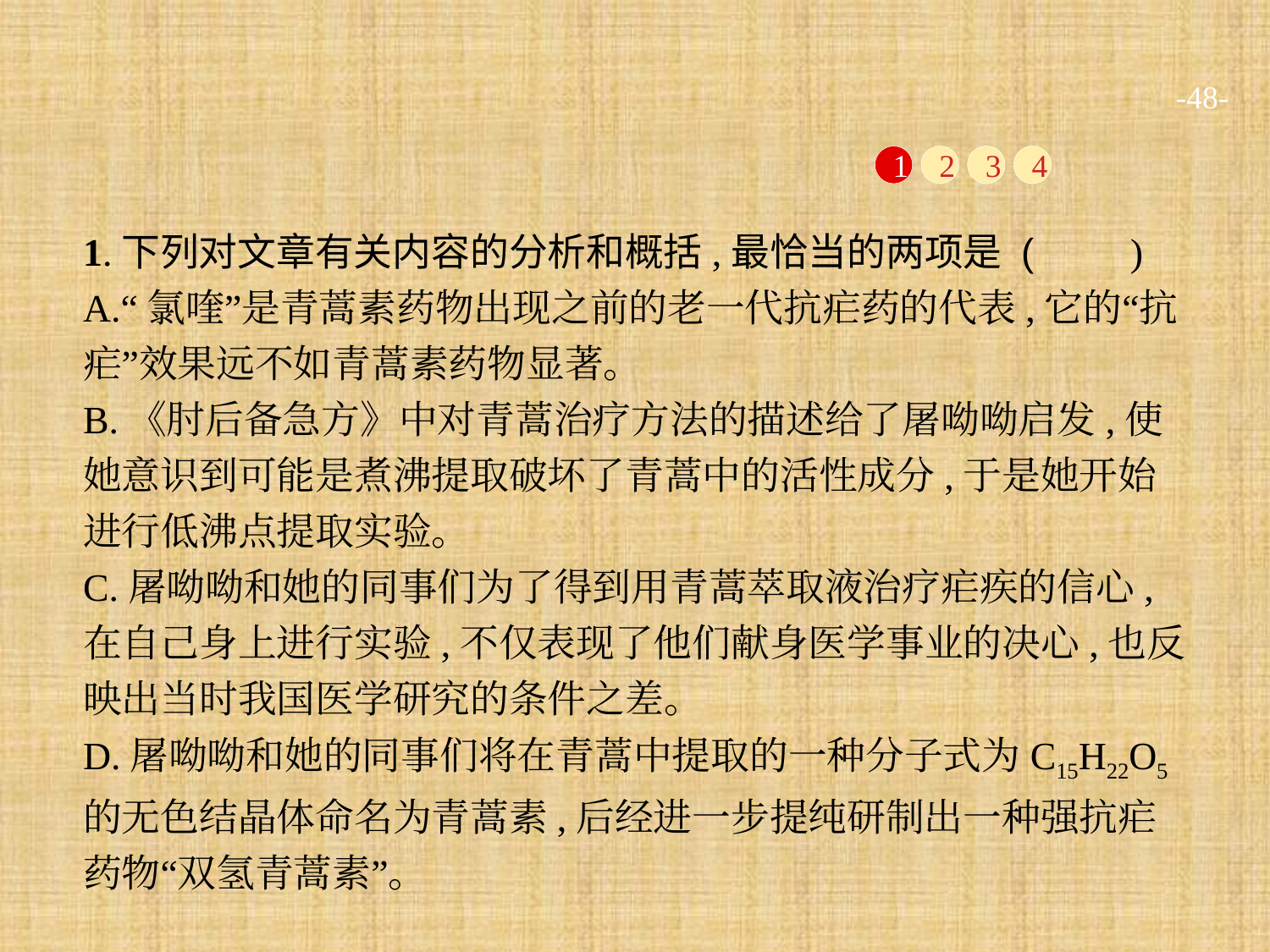

-48-
1
2
3
4
1.下列对文章有关内容的分析和概括,最恰当的两项是 (　　)
A.“氯喹”是青蒿素药物出现之前的老一代抗疟药的代表,它的“抗疟”效果远不如青蒿素药物显著。
B.《肘后备急方》中对青蒿治疗方法的描述给了屠呦呦启发,使她意识到可能是煮沸提取破坏了青蒿中的活性成分,于是她开始进行低沸点提取实验。
C.屠呦呦和她的同事们为了得到用青蒿萃取液治疗疟疾的信心,在自己身上进行实验,不仅表现了他们献身医学事业的决心,也反映出当时我国医学研究的条件之差。
D.屠呦呦和她的同事们将在青蒿中提取的一种分子式为C15H22O5的无色结晶体命名为青蒿素,后经进一步提纯研制出一种强抗疟药物“双氢青蒿素”。